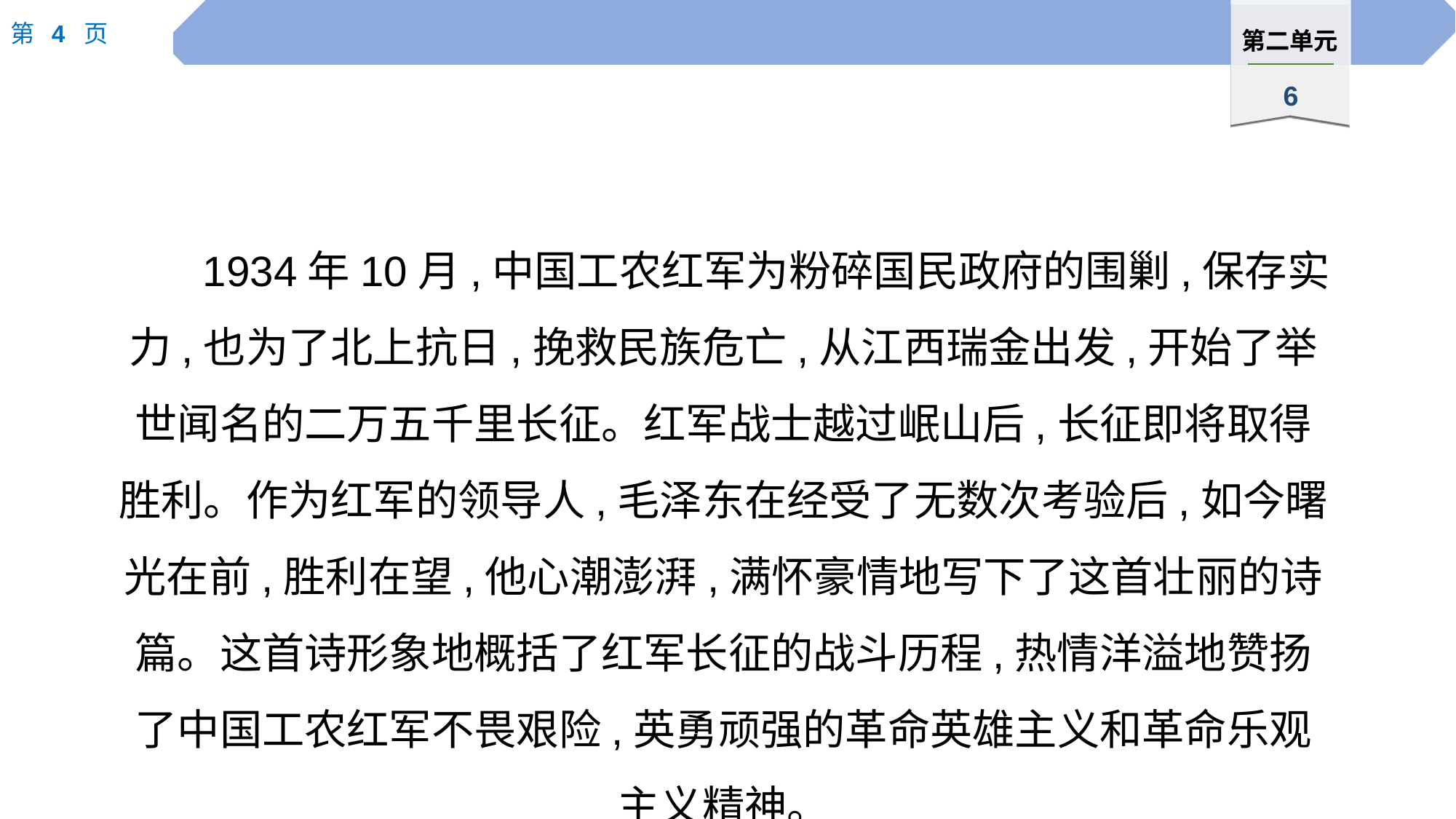

1934年10月,中国工农红军为粉碎国民政府的围剿,保存实力,也为了北上抗日,挽救民族危亡,从江西瑞金出发,开始了举世闻名的二万五千里长征。红军战士越过岷山后,长征即将取得胜利。作为红军的领导人,毛泽东在经受了无数次考验后,如今曙光在前,胜利在望,他心潮澎湃,满怀豪情地写下了这首壮丽的诗篇。这首诗形象地概括了红军长征的战斗历程,热情洋溢地赞扬了中国工农红军不畏艰险,英勇顽强的革命英雄主义和革命乐观主义精神。